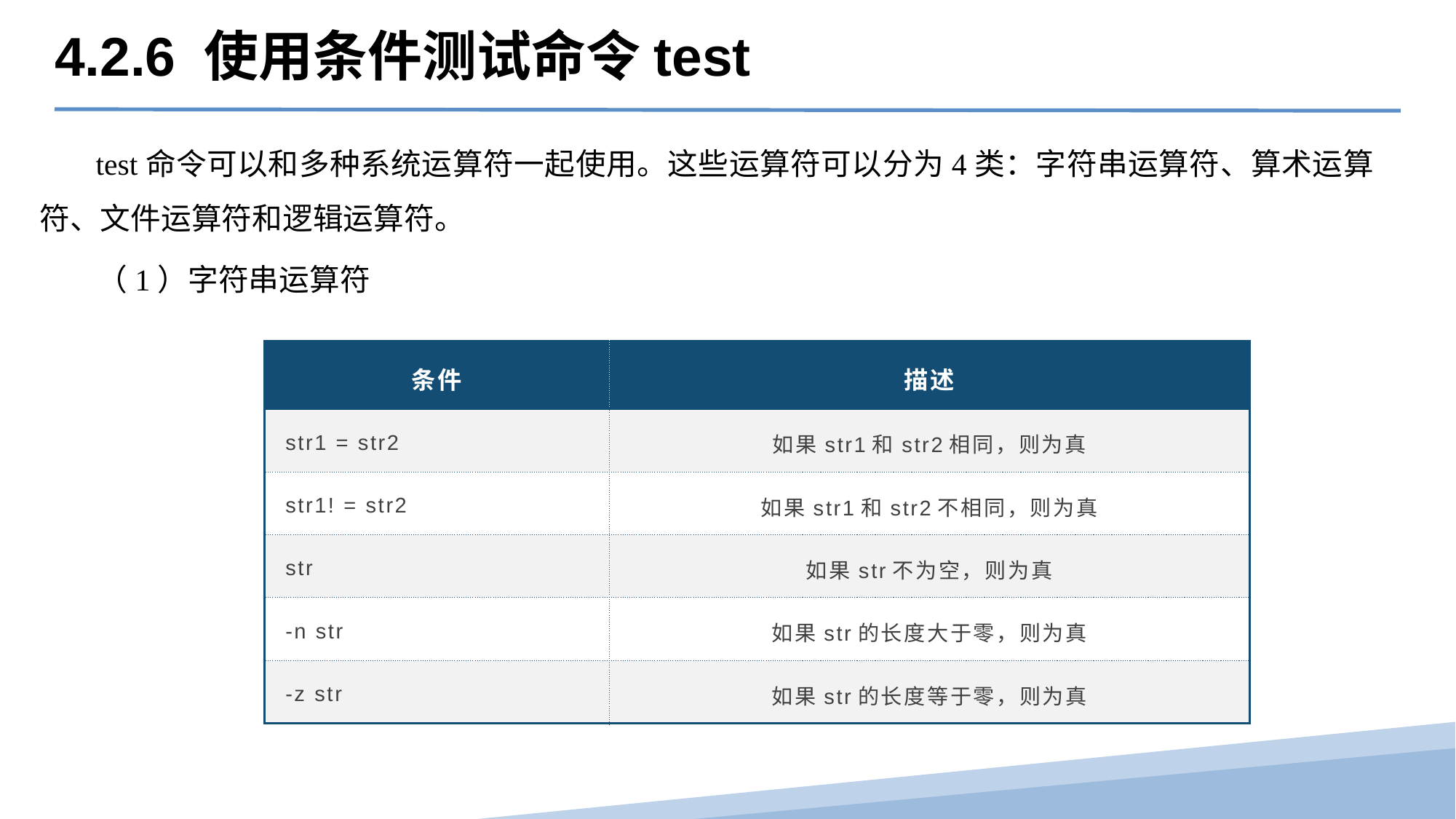

4.2.6 使用条件测试命令test
   test命令可以和多种系统运算符一起使用。这些运算符可以分为4类：字符串运算符、算术运算符、文件运算符和逻辑运算符。
（1）字符串运算符

| 条件 | 描述 |
| --- | --- |
| str1 = str2 | 如果str1和str2相同，则为真 |
| str1! = str2 | 如果str1和str2不相同，则为真 |
| str | 如果str不为空，则为真 |
| -n str | 如果str的长度大于零，则为真 |
| -z str | 如果str的长度等于零，则为真 |